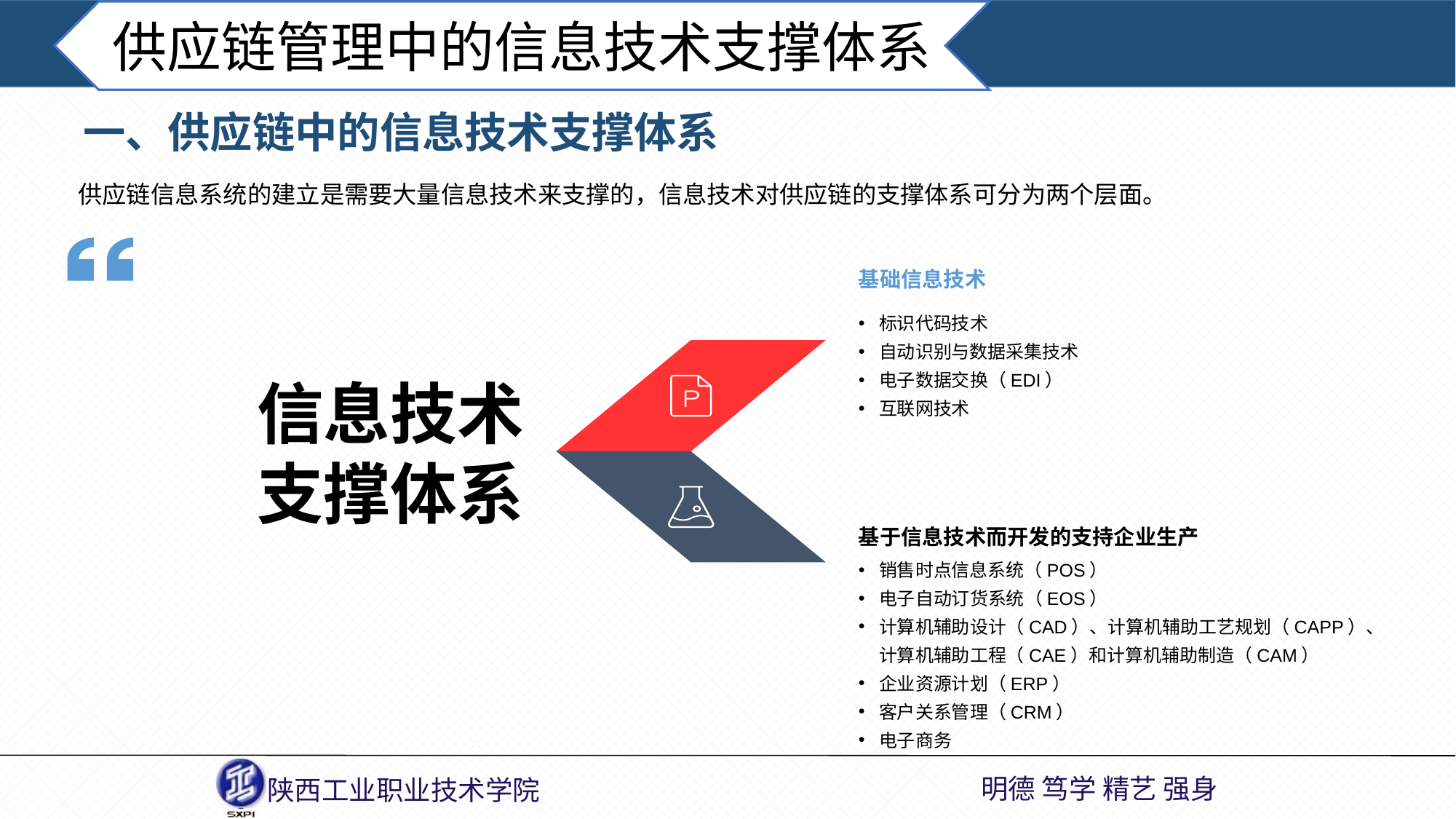

供应链管理中的信息技术支撑体系
一、供应链中的信息技术支撑体系
供应链信息系统的建立是需要大量信息技术来支撑的，信息技术对供应链的支撑体系可分为两个层面。

基础信息技术
标识代码技术
自动识别与数据采集技术
电子数据交换（EDI）
互联网技术

信息技术支撑体系
基于信息技术而开发的支持企业生产
销售时点信息系统（POS）
电子自动订货系统（EOS）
计算机辅助设计（CAD）、计算机辅助工艺规划（CAPP）、计算机辅助工程（CAE）和计算机辅助制造（CAM）
企业资源计划（ERP）
客户关系管理（CRM）
电子商务